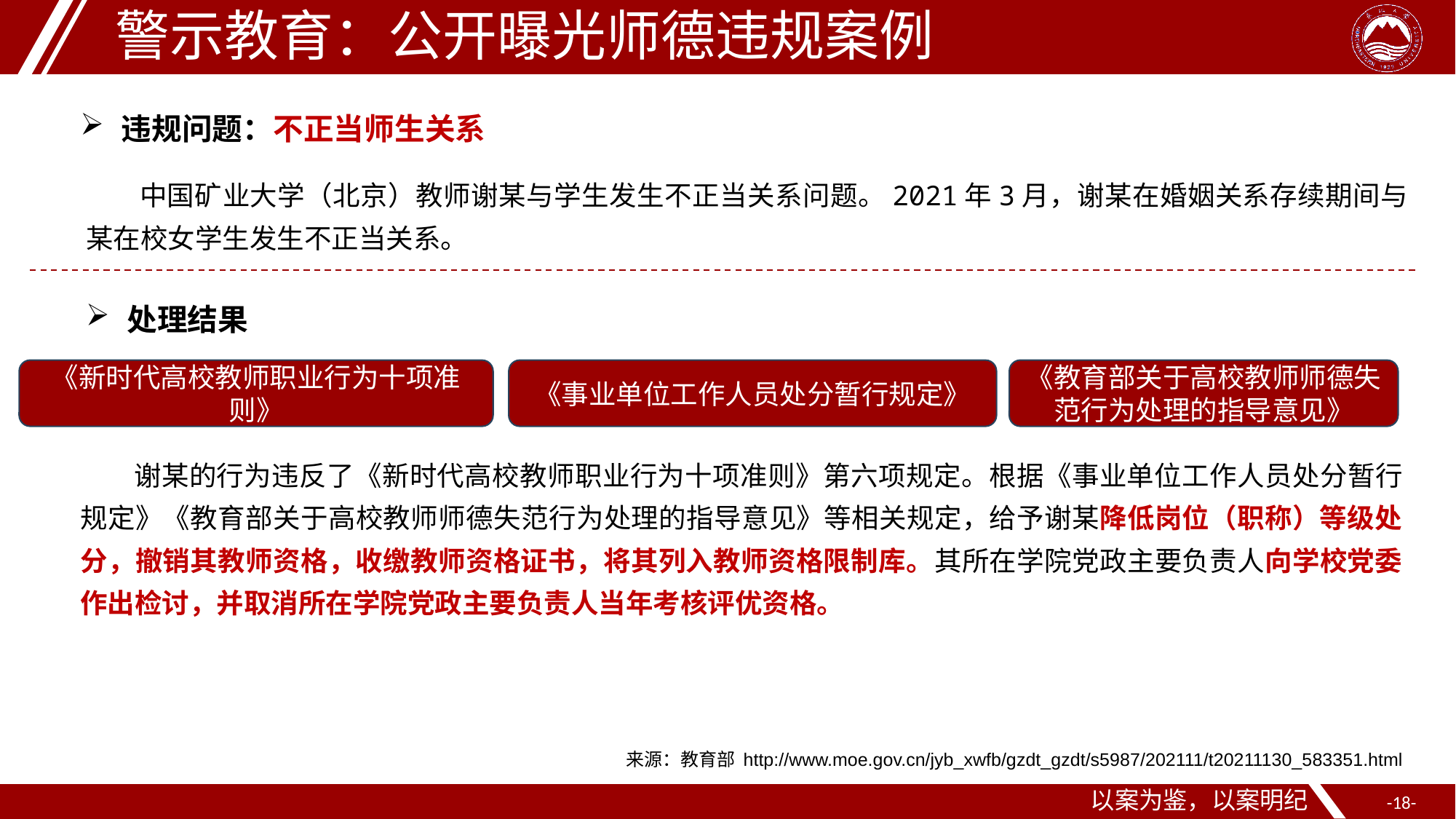

警示教育：公开曝光师德违规案例
违规问题：不正当师生关系
中国矿业大学（北京）教师谢某与学生发生不正当关系问题。2021年3月，谢某在婚姻关系存续期间与某在校女学生发生不正当关系。
处理结果
《新时代高校教师职业行为十项准则》
《事业单位工作人员处分暂行规定》
《教育部关于高校教师师德失范行为处理的指导意见》
谢某的行为违反了《新时代高校教师职业行为十项准则》第六项规定。根据《事业单位工作人员处分暂行规定》《教育部关于高校教师师德失范行为处理的指导意见》等相关规定，给予谢某降低岗位（职称）等级处分，撤销其教师资格，收缴教师资格证书，将其列入教师资格限制库。其所在学院党政主要负责人向学校党委作出检讨，并取消所在学院党政主要负责人当年考核评优资格。
来源：教育部 http://www.moe.gov.cn/jyb_xwfb/gzdt_gzdt/s5987/202111/t20211130_583351.html
以案为鉴，以案明纪
-18-